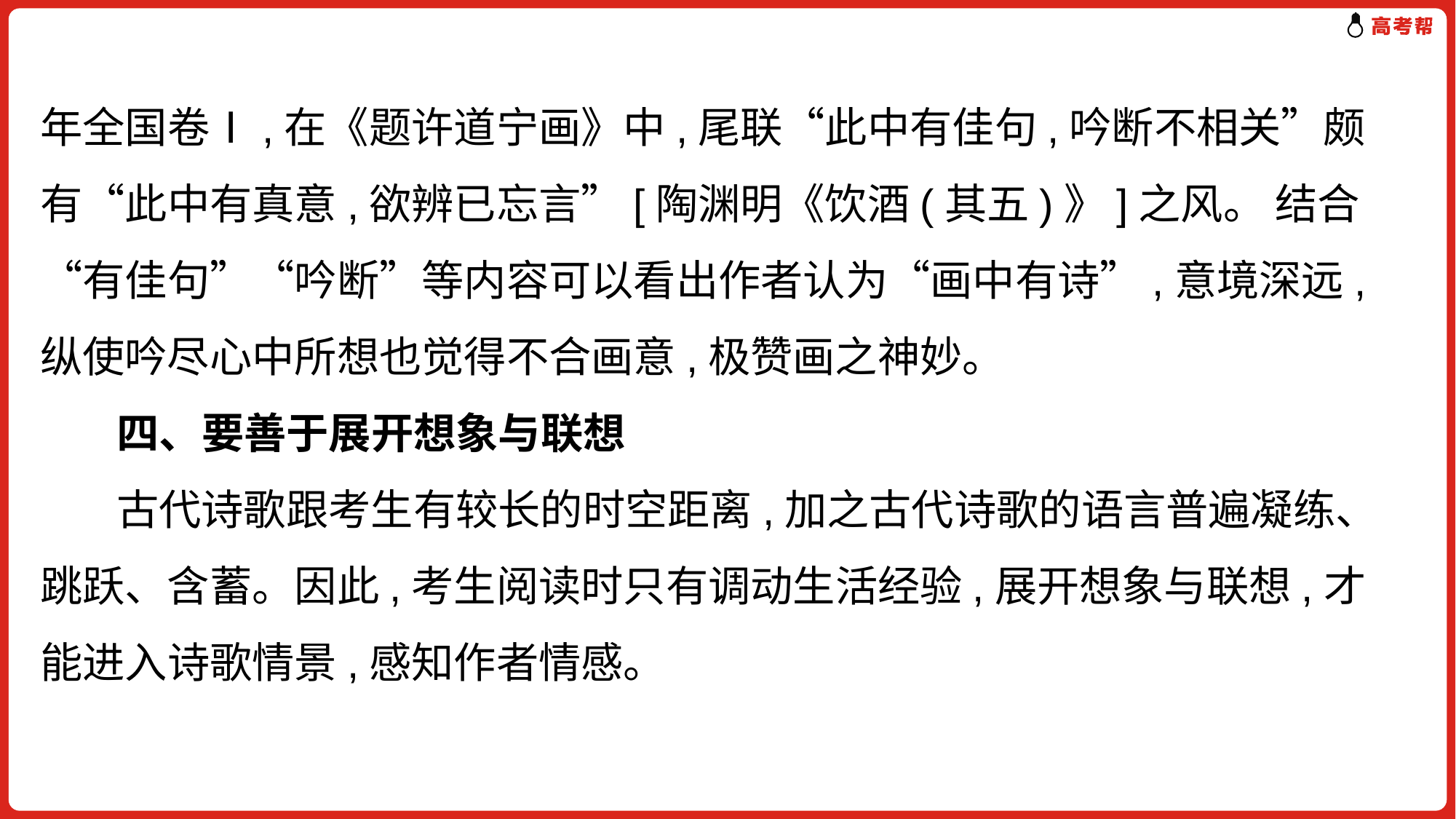

年全国卷Ⅰ,在《题许道宁画》中,尾联“此中有佳句,吟断不相关”颇有“此中有真意,欲辨已忘言”[陶渊明《饮酒(其五)》]之风。 结合“有佳句”“吟断”等内容可以看出作者认为“画中有诗”,意境深远,纵使吟尽心中所想也觉得不合画意,极赞画之神妙。
       四、要善于展开想象与联想
       古代诗歌跟考生有较长的时空距离,加之古代诗歌的语言普遍凝练、跳跃、含蓄。因此,考生阅读时只有调动生活经验,展开想象与联想,才能进入诗歌情景,感知作者情感。